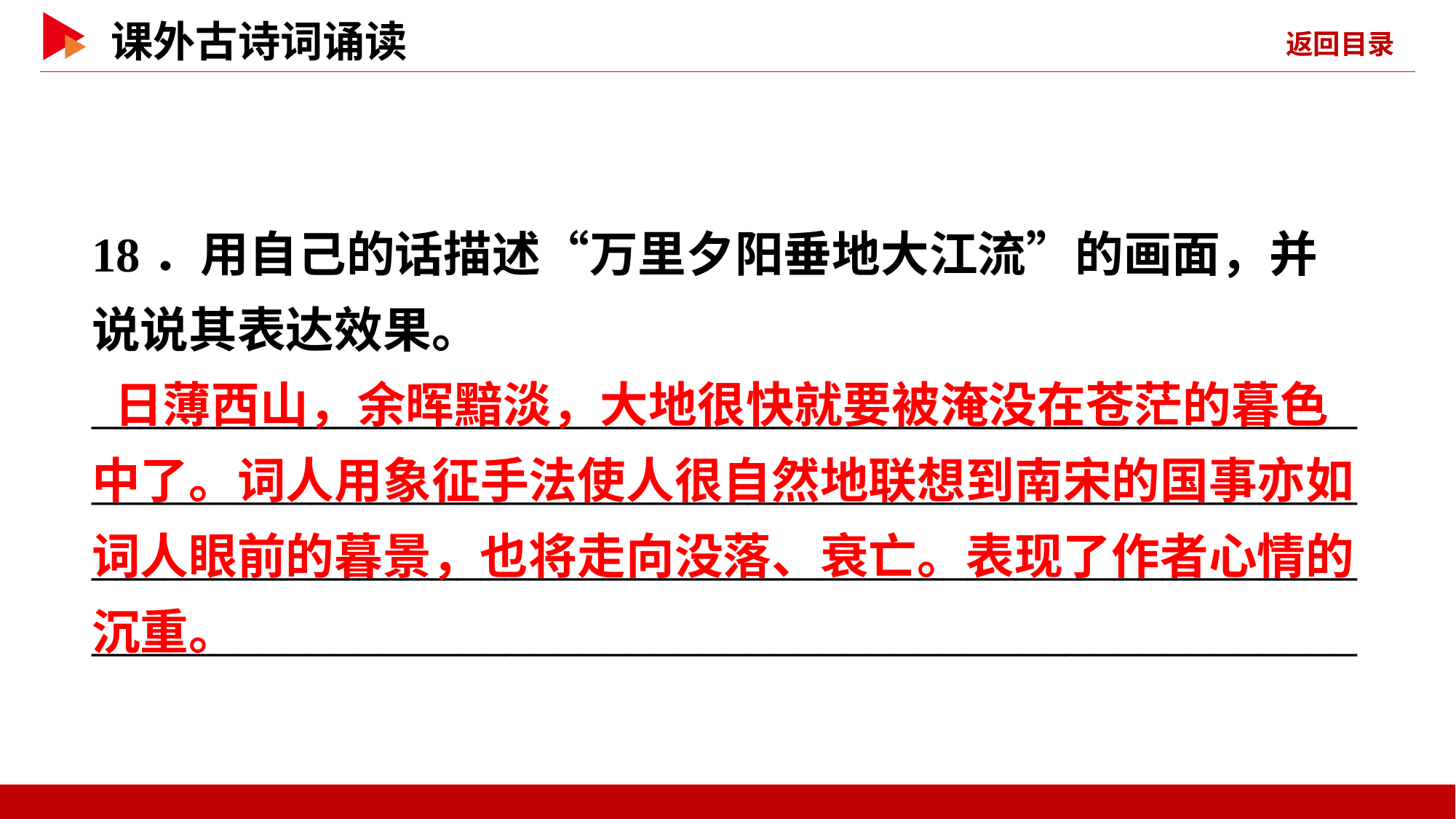

18．用自己的话描述“万里夕阳垂地大江流”的画面，并说说其表达效果。
________________________________________________________________________________________________________________________________________________________________________________________________________________
 日薄西山，余晖黯淡，大地很快就要被淹没在苍茫的暮色中了。词人用象征手法使人很自然地联想到南宋的国事亦如词人眼前的暮景，也将走向没落、衰亡。表现了作者心情的沉重。